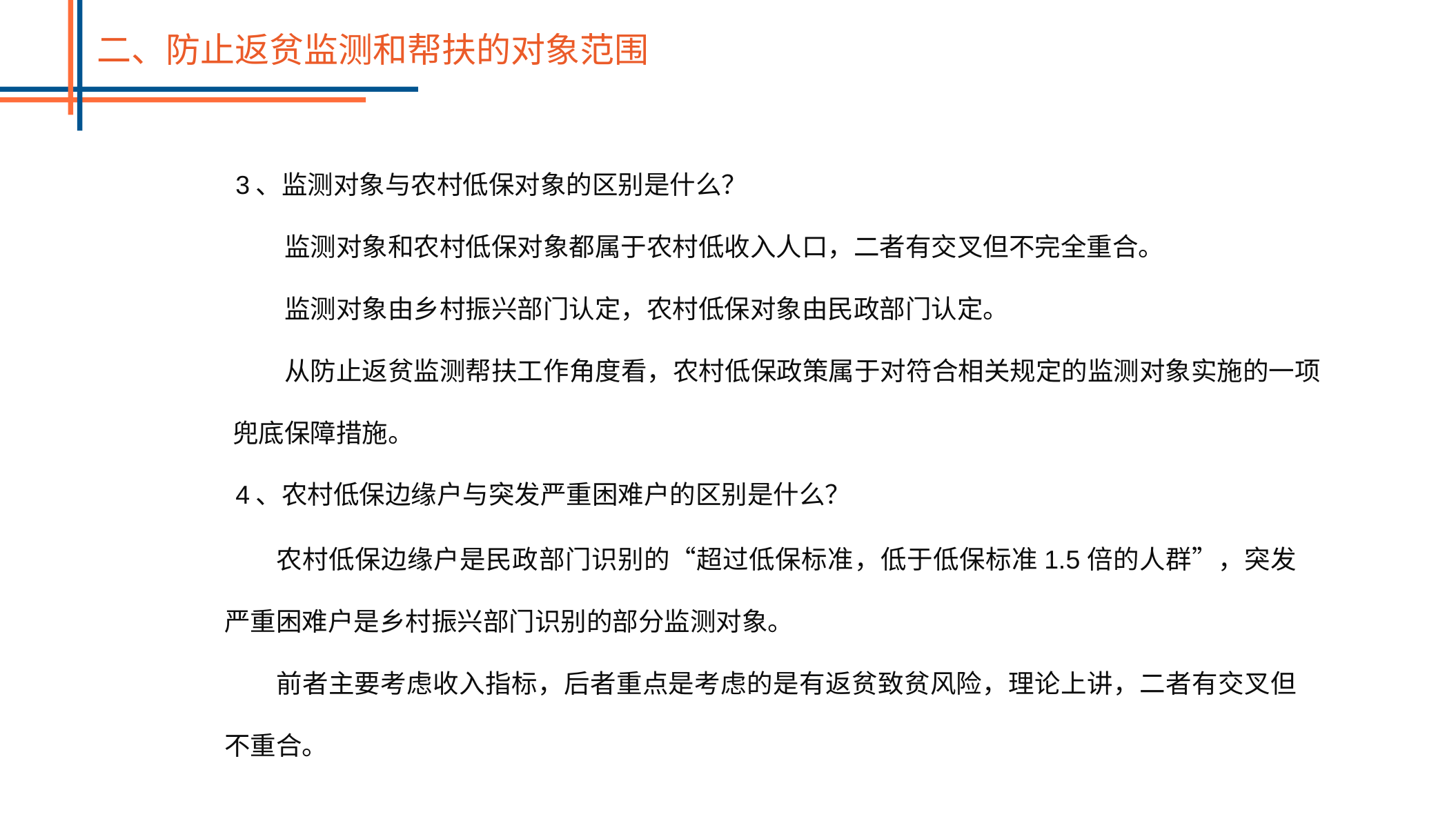

二、防止返贫监测和帮扶的对象范围

3、监测对象与农村低保对象的区别是什么？
监测对象和农村低保对象都属于农村低收入人口，二者有交叉但不完全重合。
监测对象由乡村振兴部门认定，农村低保对象由民政部门认定。
从防止返贫监测帮扶工作角度看，农村低保政策属于对符合相关规定的监测对象实施的一项兜底保障措施。
4、农村低保边缘户与突发严重困难户的区别是什么？
农村低保边缘户是民政部门识别的“超过低保标准，低于低保标准1.5倍的人群”，突发严重困难户是乡村振兴部门识别的部分监测对象。
前者主要考虑收入指标，后者重点是考虑的是有返贫致贫风险，理论上讲，二者有交叉但不重合。